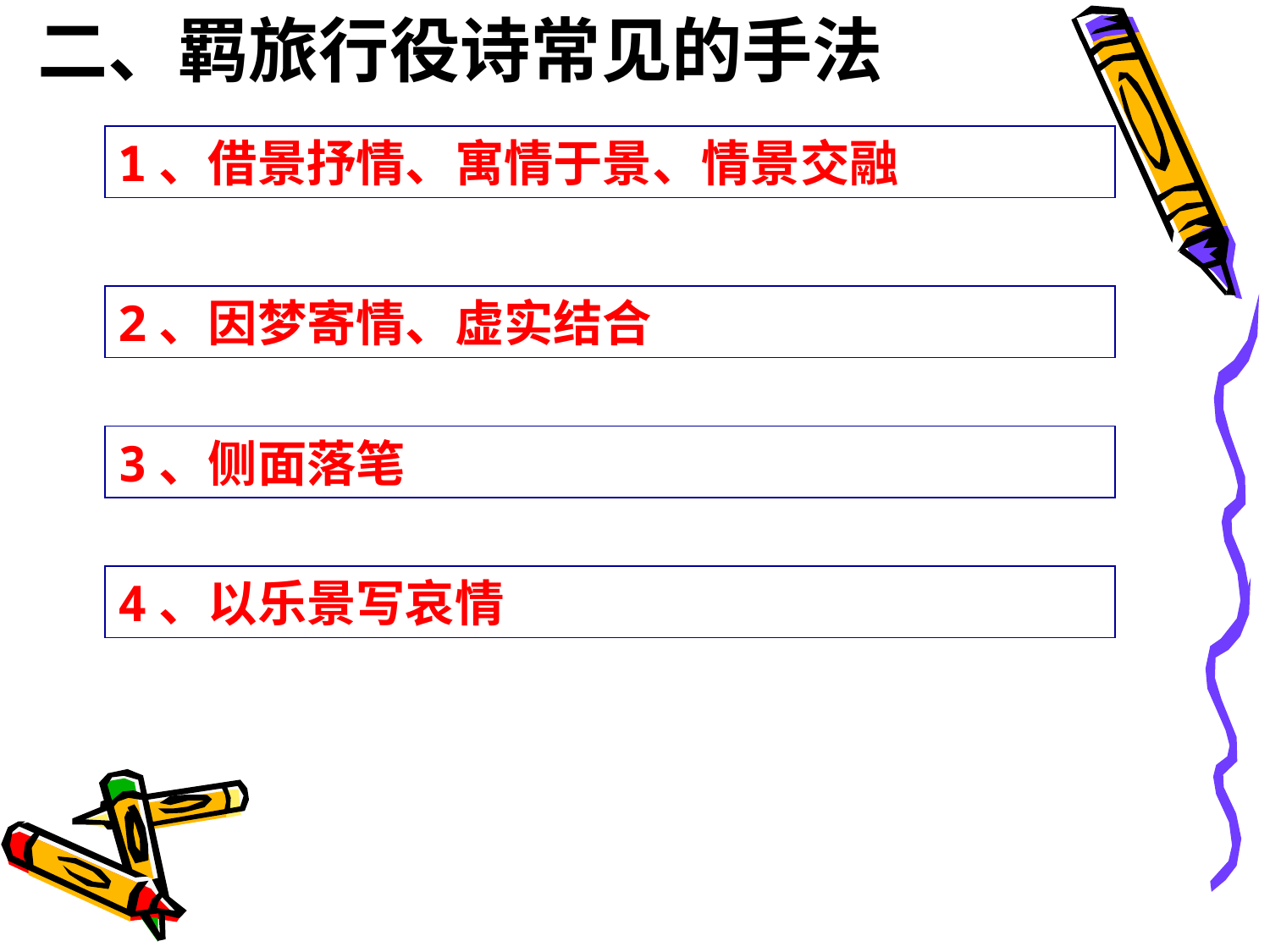

二、羁旅行役诗常见的手法
1、借景抒情、寓情于景、情景交融
2、因梦寄情、虚实结合
3、侧面落笔
4、以乐景写哀情